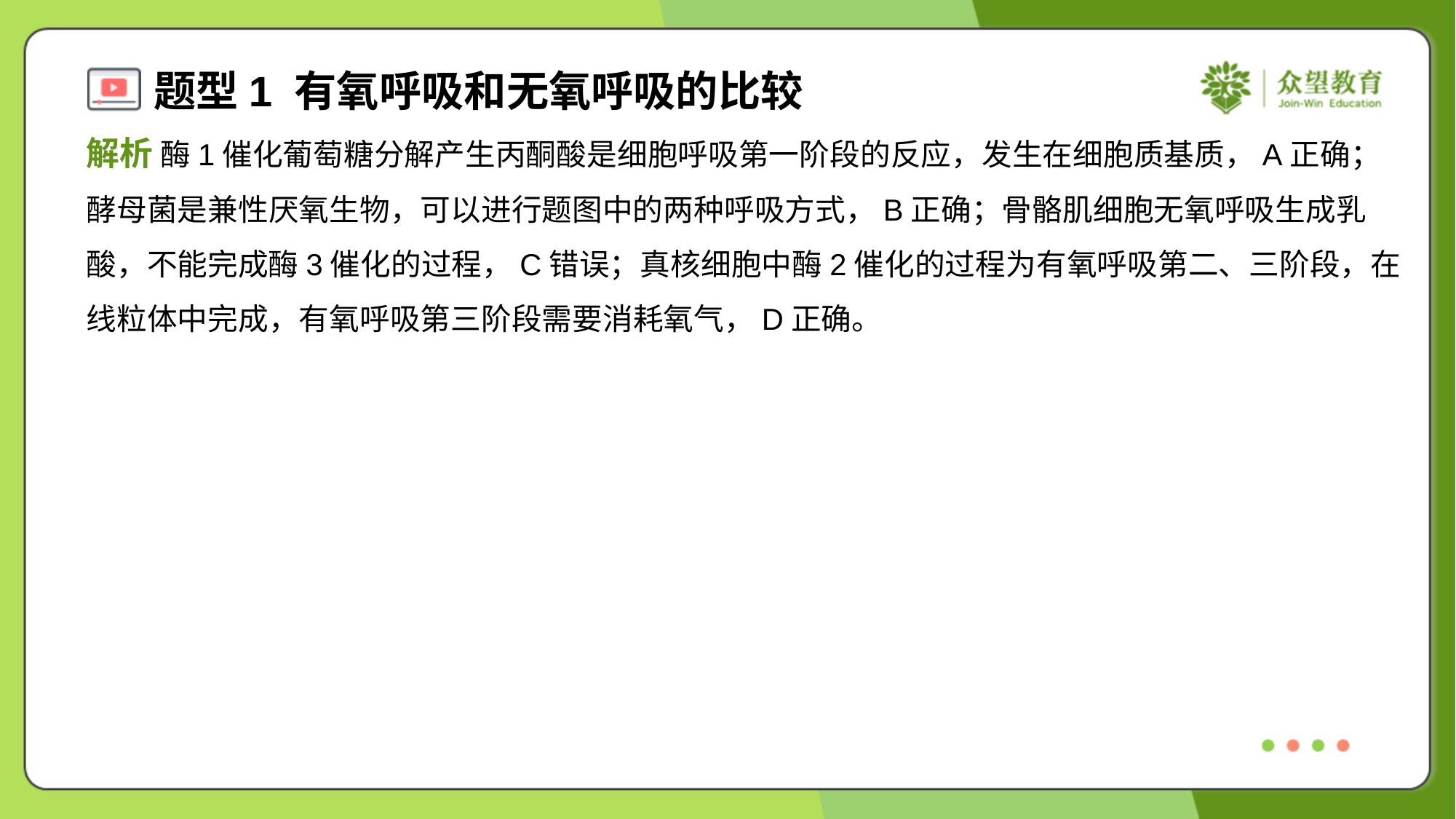

解析 酶1催化葡萄糖分解产生丙酮酸是细胞呼吸第一阶段的反应，发生在细胞质基质，A正确；
酵母菌是兼性厌氧生物，可以进行题图中的两种呼吸方式，B正确；骨骼肌细胞无氧呼吸生成乳
酸，不能完成酶3催化的过程，C错误；真核细胞中酶2催化的过程为有氧呼吸第二、三阶段，在
线粒体中完成，有氧呼吸第三阶段需要消耗氧气，D正确。